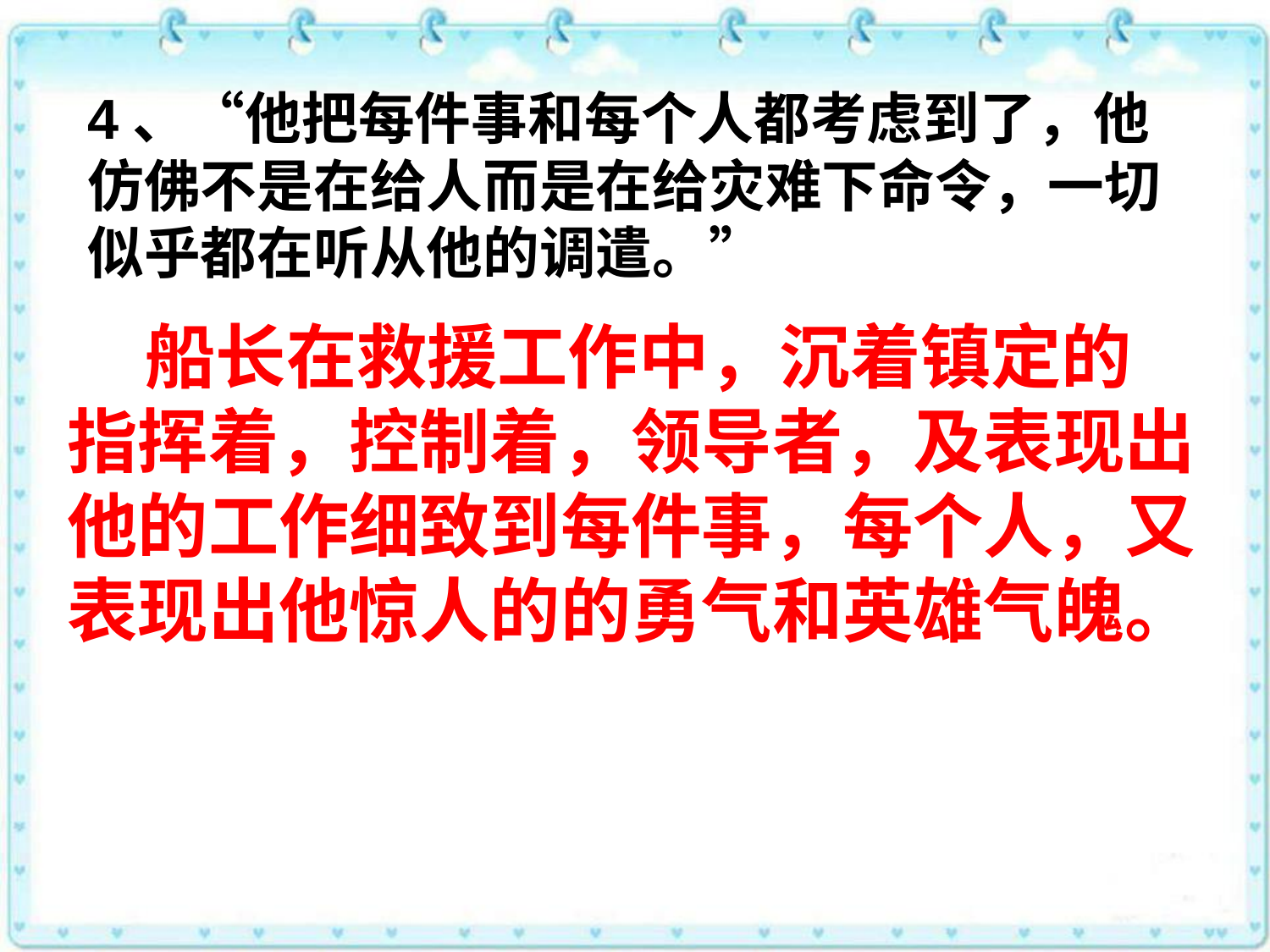

4、“他把每件事和每个人都考虑到了，他仿佛不是在给人而是在给灾难下命令，一切似乎都在听从他的调遣。”
     船长在救援工作中，沉着镇定的指挥着，控制着，领导者，及表现出他的工作细致到每件事，每个人，又表现出他惊人的的勇气和英雄气魄。